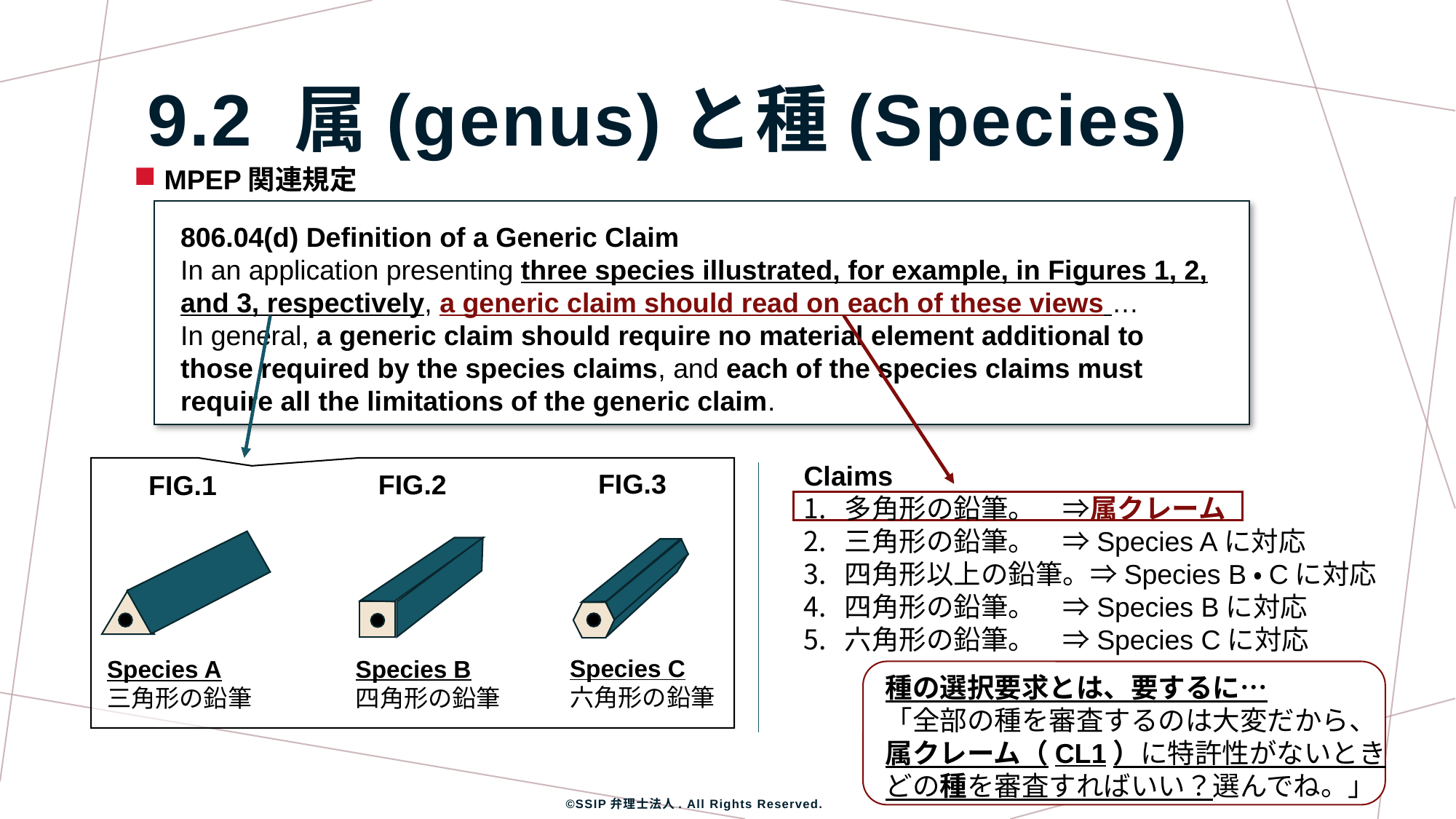

9.2 属(genus)と種(Species)
MPEP関連規定

806.04(d) Definition of a Generic Claim
In an application presenting three species illustrated, for example, in Figures 1, 2, and 3, respectively, a generic claim should read on each of these views …
In general, a generic claim should require no material element additional to those required by the species claims, and each of the species claims must require all the limitations of the generic claim.
Claims
多角形の鉛筆。　⇒属クレーム
三角形の鉛筆。　⇒Species Aに対応
四角形以上の鉛筆。⇒Species B・Cに対応
四角形の鉛筆。　⇒Species Bに対応
六角形の鉛筆。　⇒Species Cに対応

FIG.3
FIG.2
FIG.1

Species C
六角形の鉛筆
Species B
四角形の鉛筆
Species A
三角形の鉛筆

種の選択要求とは、要するに…
「全部の種を審査するのは大変だから、
属クレーム（CL1）に特許性がないとき
どの種を審査すればいい？選んでね。」
©SSIP弁理士法人. All Rights Reserved.